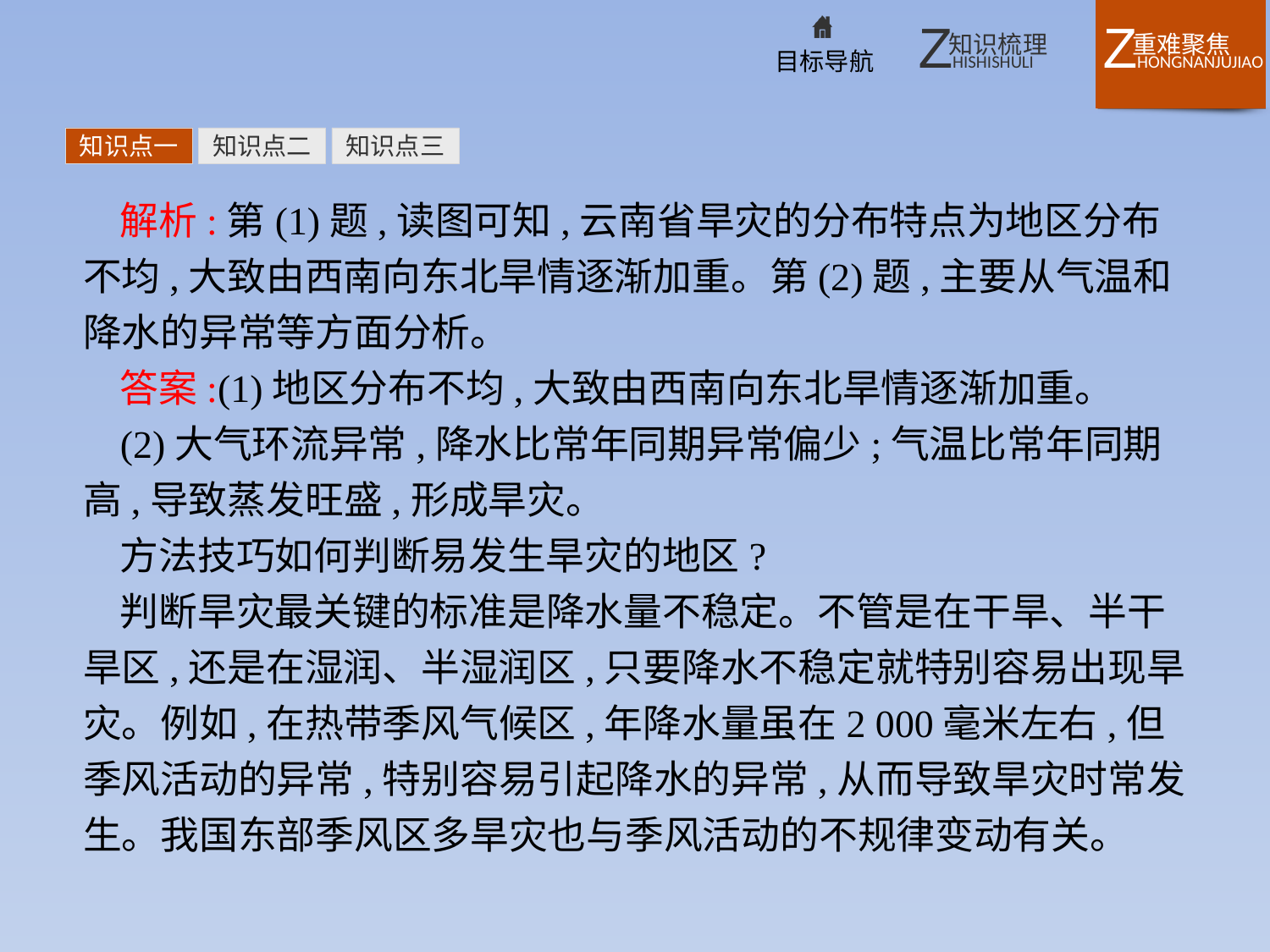

知识点一
知识点二
知识点三
解析:第(1)题,读图可知,云南省旱灾的分布特点为地区分布不均,大致由西南向东北旱情逐渐加重。第(2)题,主要从气温和降水的异常等方面分析。
答案:(1)地区分布不均,大致由西南向东北旱情逐渐加重。
(2)大气环流异常,降水比常年同期异常偏少;气温比常年同期高,导致蒸发旺盛,形成旱灾。
方法技巧如何判断易发生旱灾的地区?
判断旱灾最关键的标准是降水量不稳定。不管是在干旱、半干旱区,还是在湿润、半湿润区,只要降水不稳定就特别容易出现旱灾。例如,在热带季风气候区,年降水量虽在2 000毫米左右,但季风活动的异常,特别容易引起降水的异常,从而导致旱灾时常发生。我国东部季风区多旱灾也与季风活动的不规律变动有关。